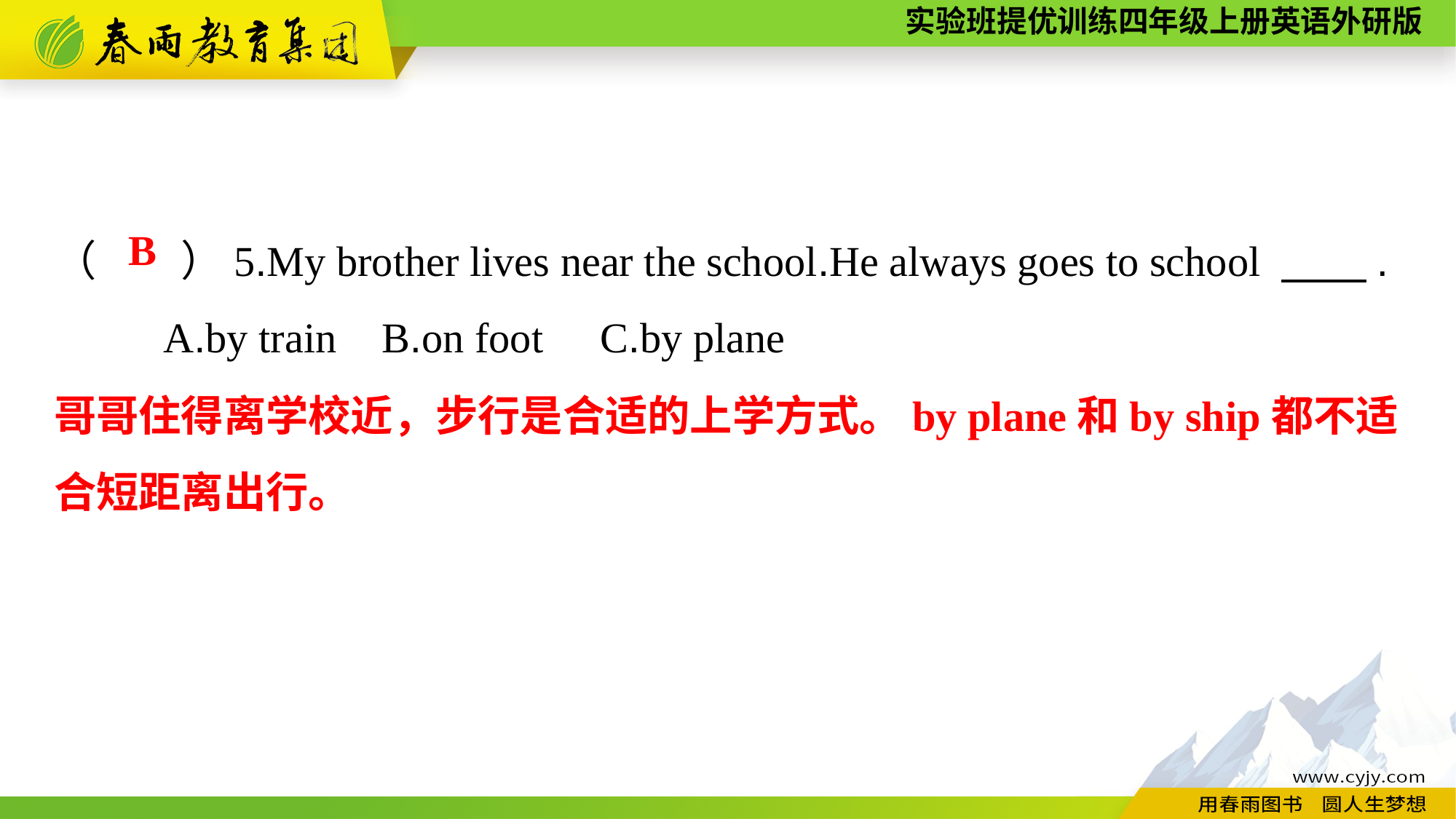

（　　）5.My brother lives near the school.He always goes to school 　　.
	A.by train	B.on foot	C.by plane
B
哥哥住得离学校近，步行是合适的上学方式。by plane和by ship都不适
合短距离出行。